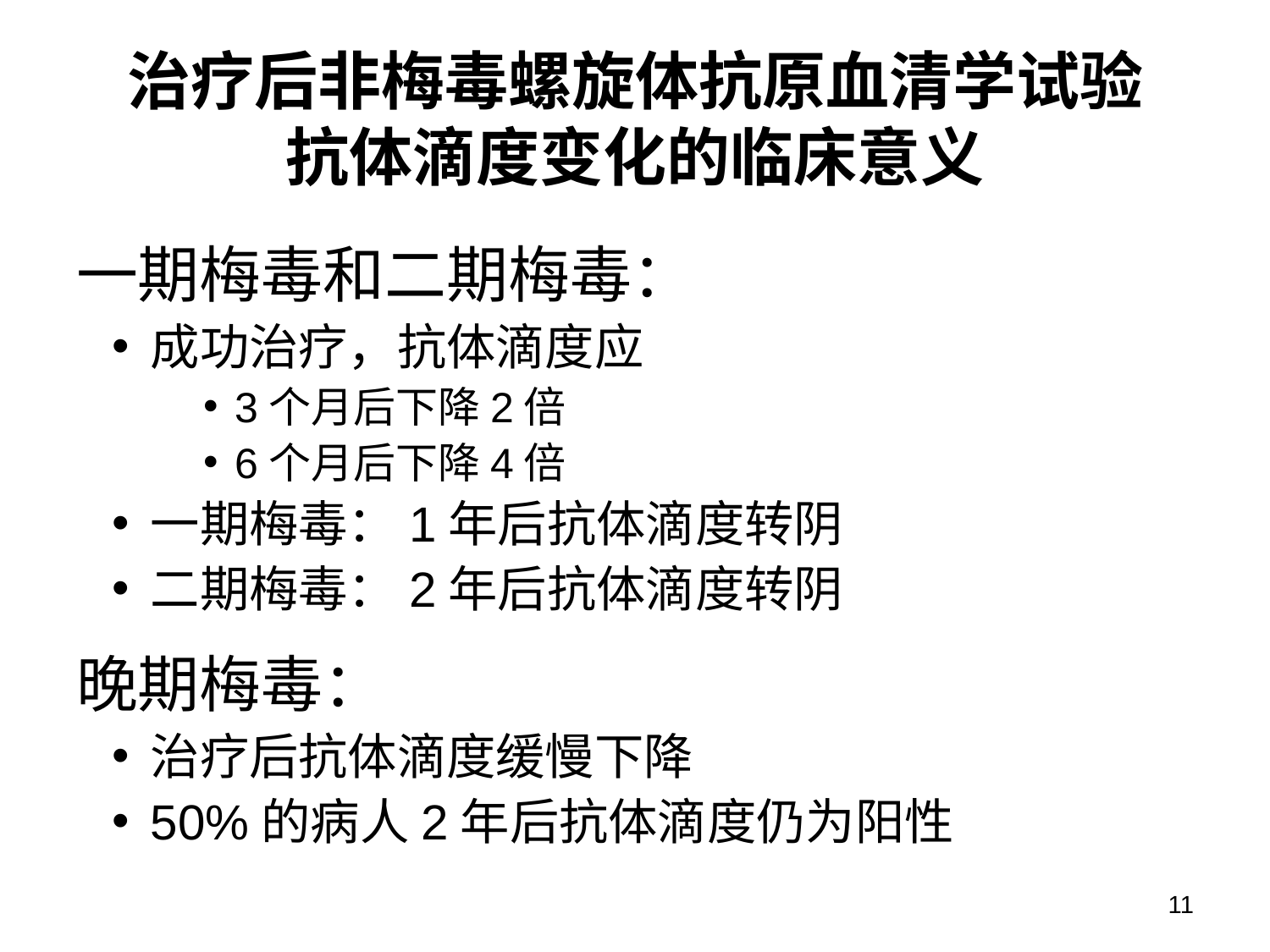

# 治疗后非梅毒螺旋体抗原血清学试验 抗体滴度变化的临床意义
一期梅毒和二期梅毒：
成功治疗，抗体滴度应
3个月后下降2倍
6个月后下降4倍
一期梅毒：1年后抗体滴度转阴
二期梅毒：2年后抗体滴度转阴
晚期梅毒：
治疗后抗体滴度缓慢下降
50%的病人2年后抗体滴度仍为阳性
11